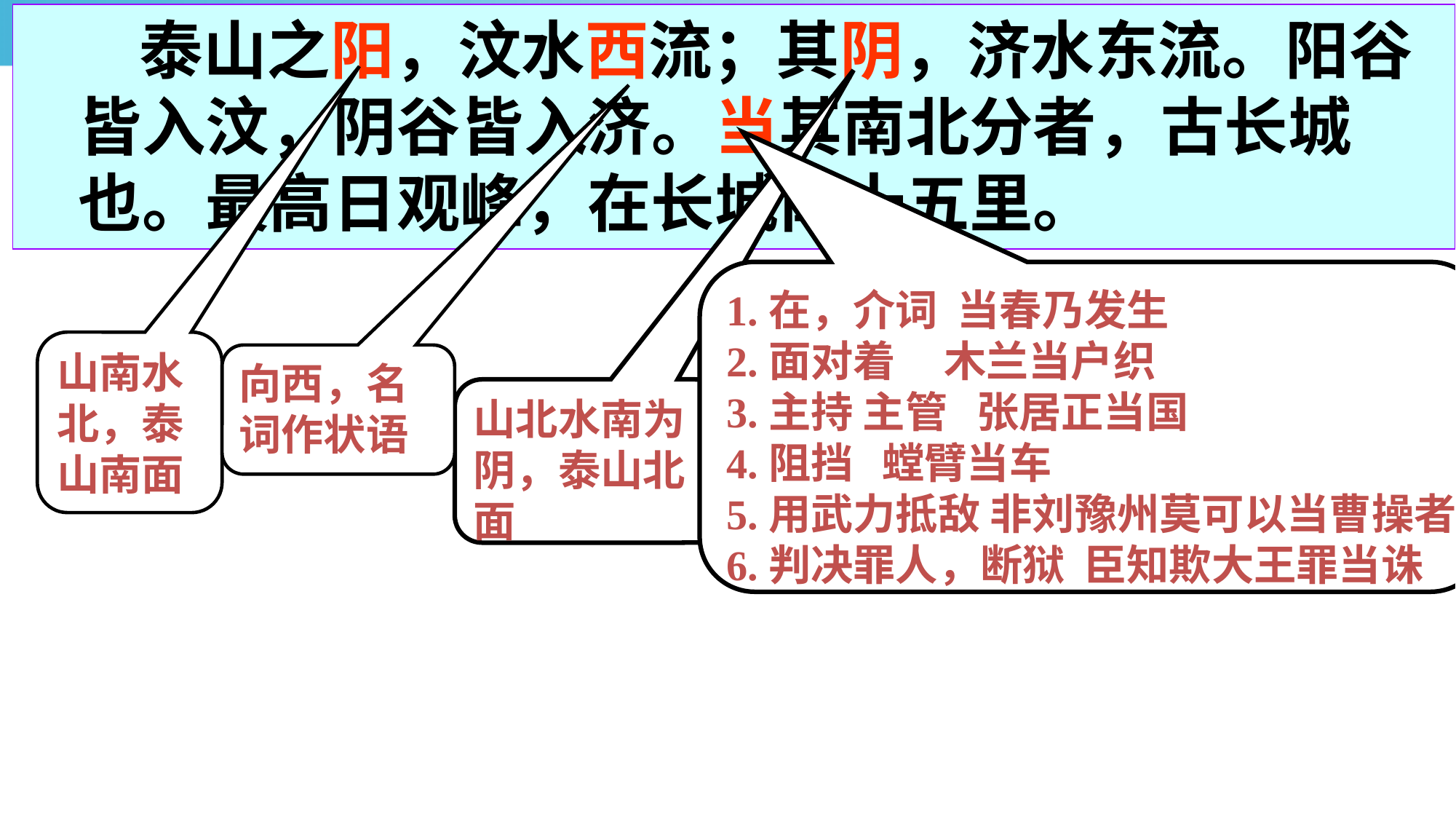

泰山之阳，汶水西流；其阴，济水东流。阳谷皆入汶，阴谷皆入济。当其南北分者，古长城也。最高日观峰，在长城南十五里。
1.在，介词  当春乃发生
2.面对着     木兰当户织
3.主持 主管   张居正当国
4.阻挡   螳臂当车
5.用武力抵敌 非刘豫州莫可以当曹操者
6.判决罪人，断狱  臣知欺大王罪当诛
山南水北，泰山南面

向西，名词作状语

山北水南为阴，泰山北面